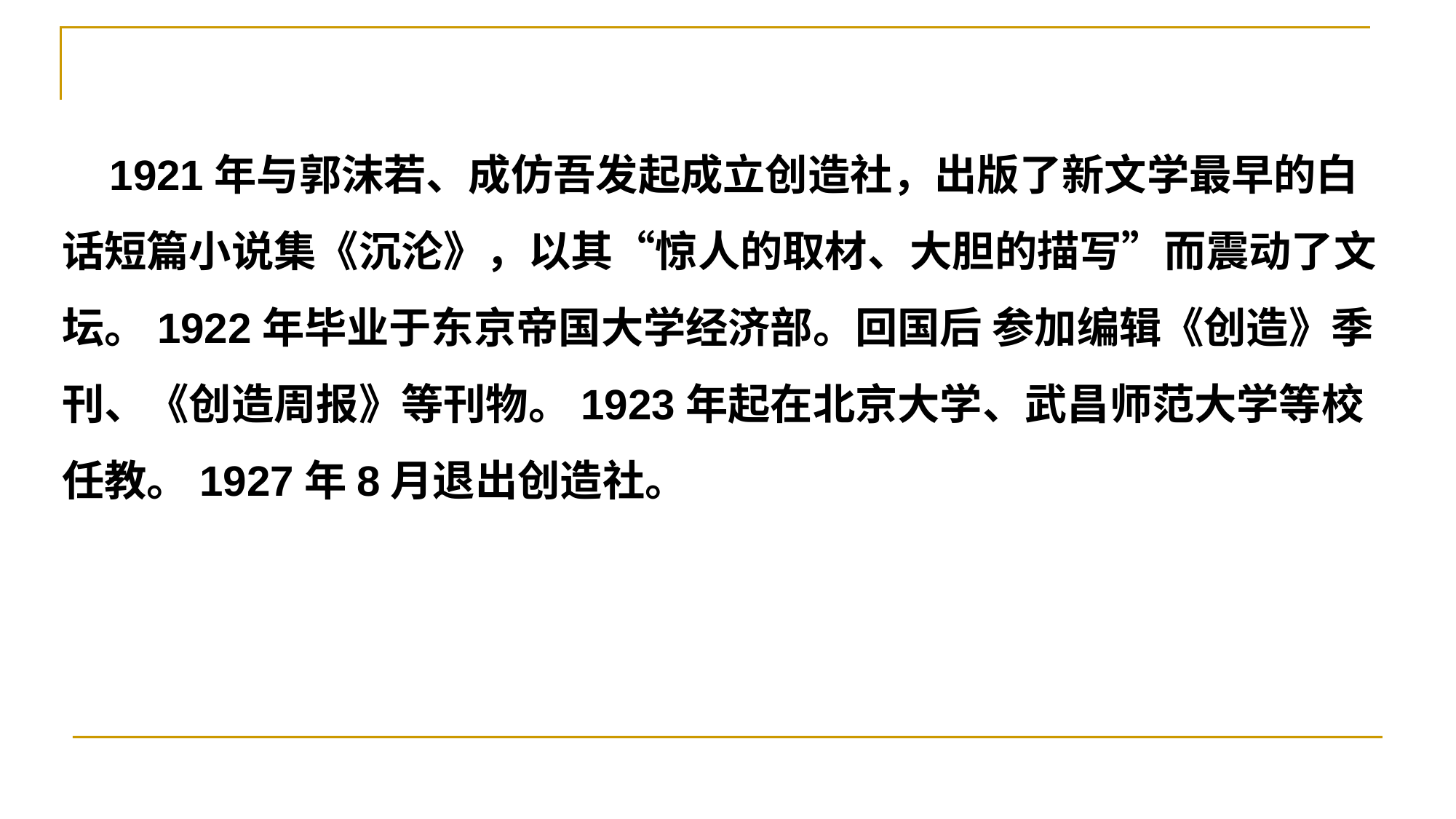

1921年与郭沫若、成仿吾发起成立创造社，出版了新文学最早的白话短篇小说集《沉沦》，以其“惊人的取材、大胆的描写”而震动了文坛。1922年毕业于东京帝国大学经济部。回国后 参加编辑《创造》季刊、《创造周报》等刊物。1923年起在北京大学、武昌师范大学等校任教。1927年8月退出创造社。